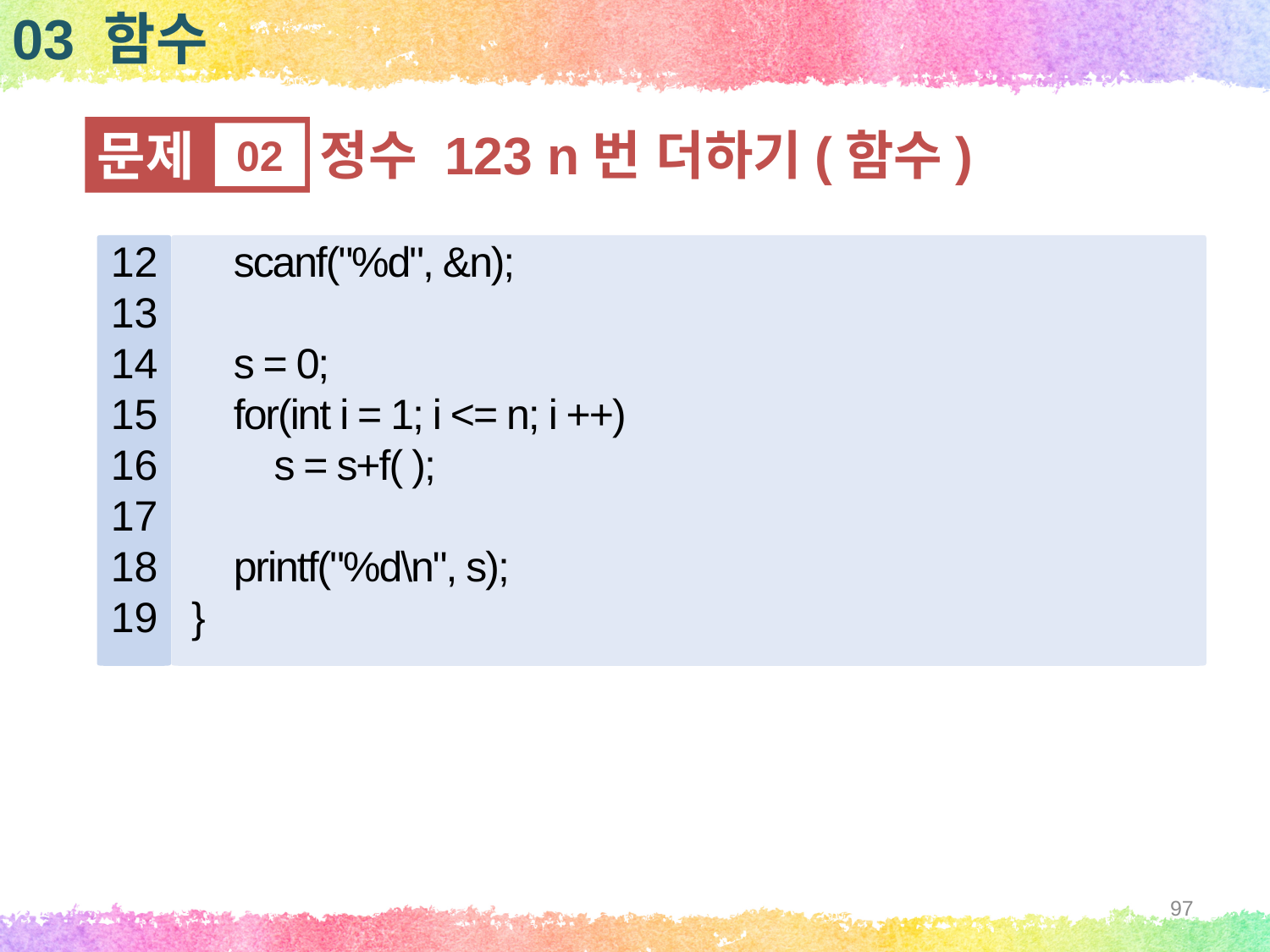

03 함수
문제
02
정수 123 n번 더하기(함수)
12
13
14
15
16
17
18
19
    scanf("%d", &n);

    s = 0;
    for(int i = 1; i <= n; i ++)
        s = s+f( );

    printf("%d\n", s);
}
97